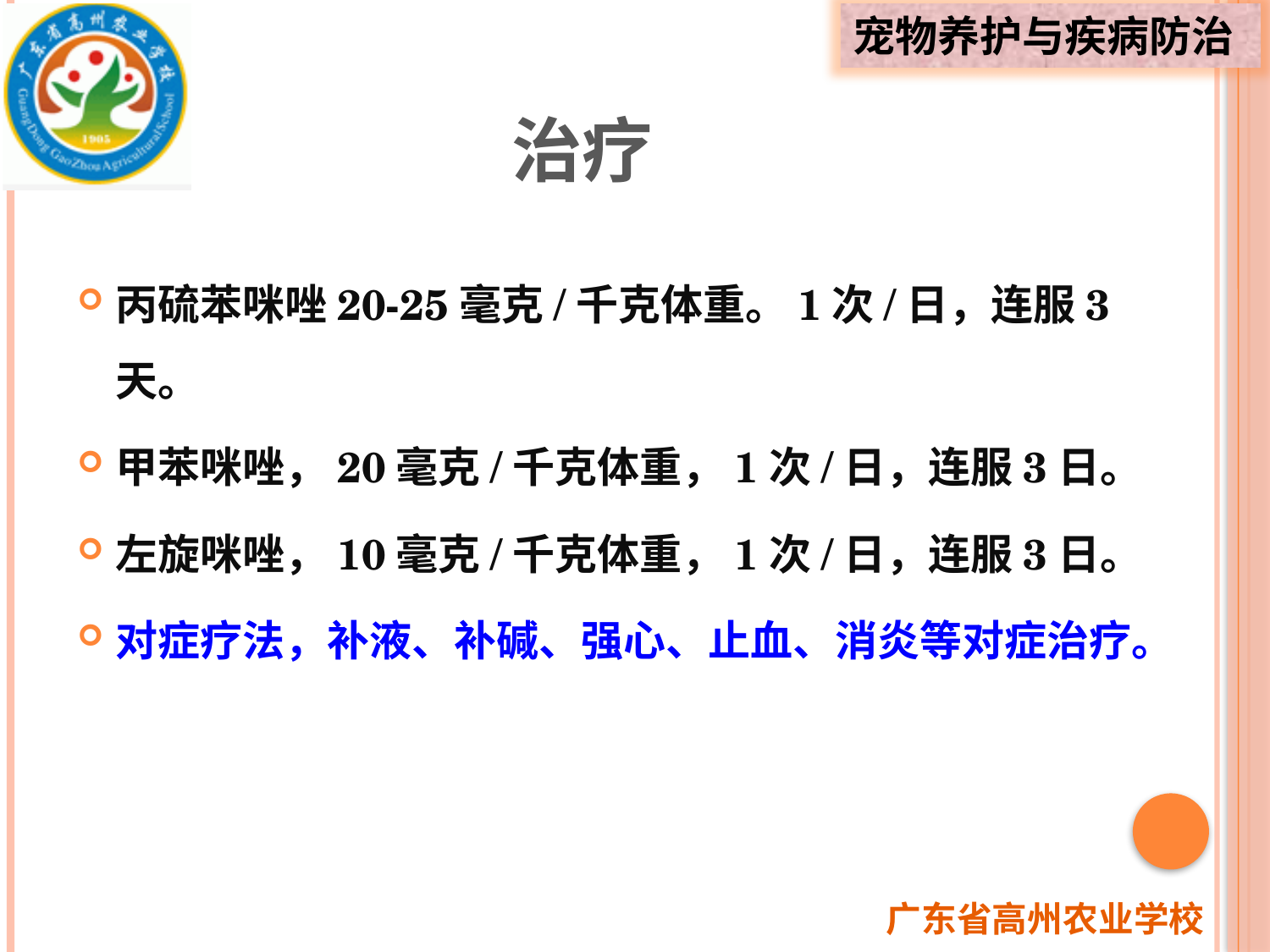

# 治疗
丙硫苯咪唑20-25毫克/千克体重。1次/日，连服3天。
甲苯咪唑，20毫克/千克体重，1次/日，连服3日。
左旋咪唑，10毫克/千克体重，1次/日，连服3日。
对症疗法，补液、补碱、强心、止血、消炎等对症治疗。